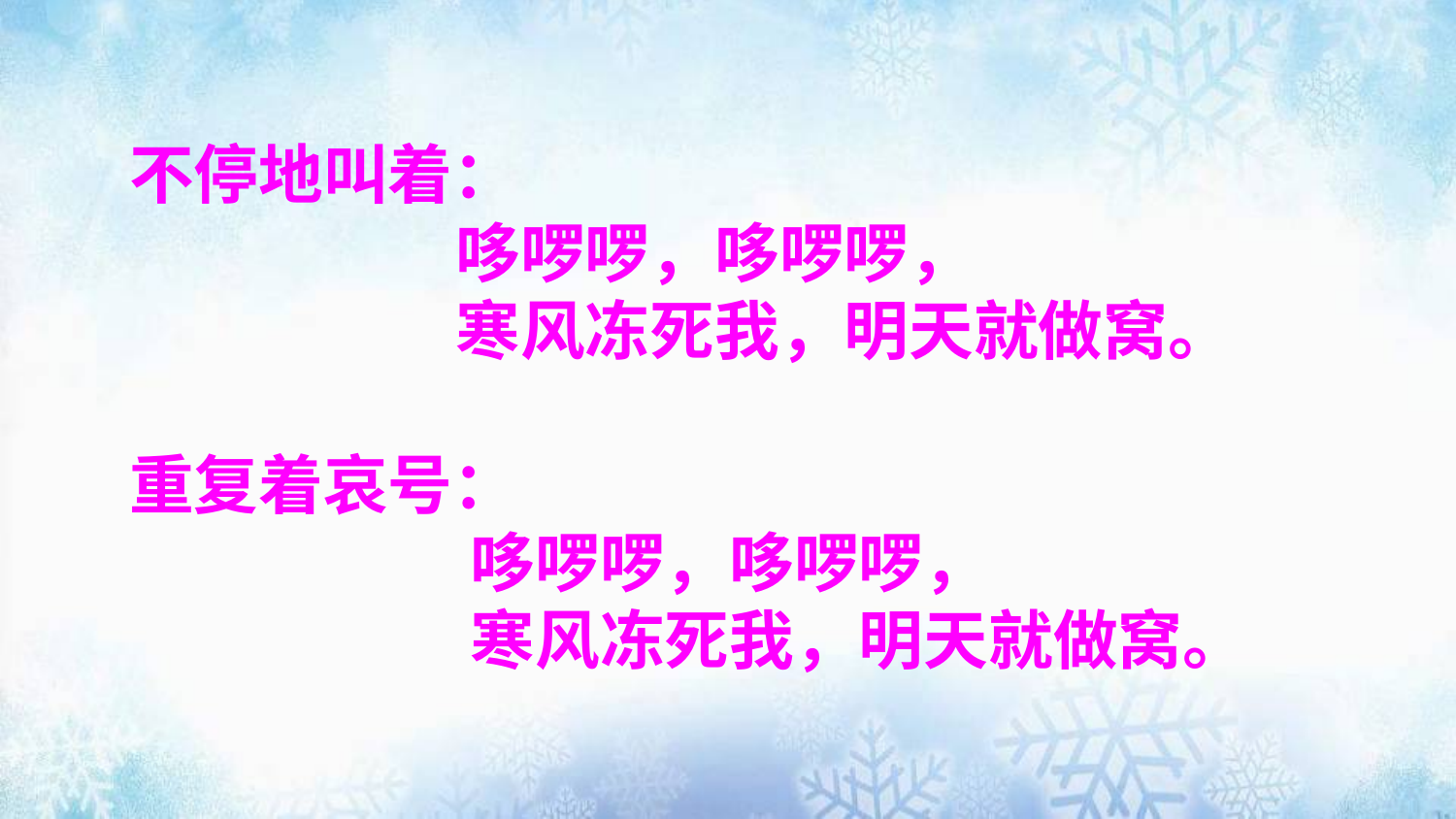

不停地叫着：
                     哆啰啰，哆啰啰，
                     寒风冻死我，明天就做窝。

重复着哀号：
                      哆啰啰，哆啰啰，
                      寒风冻死我，明天就做窝。